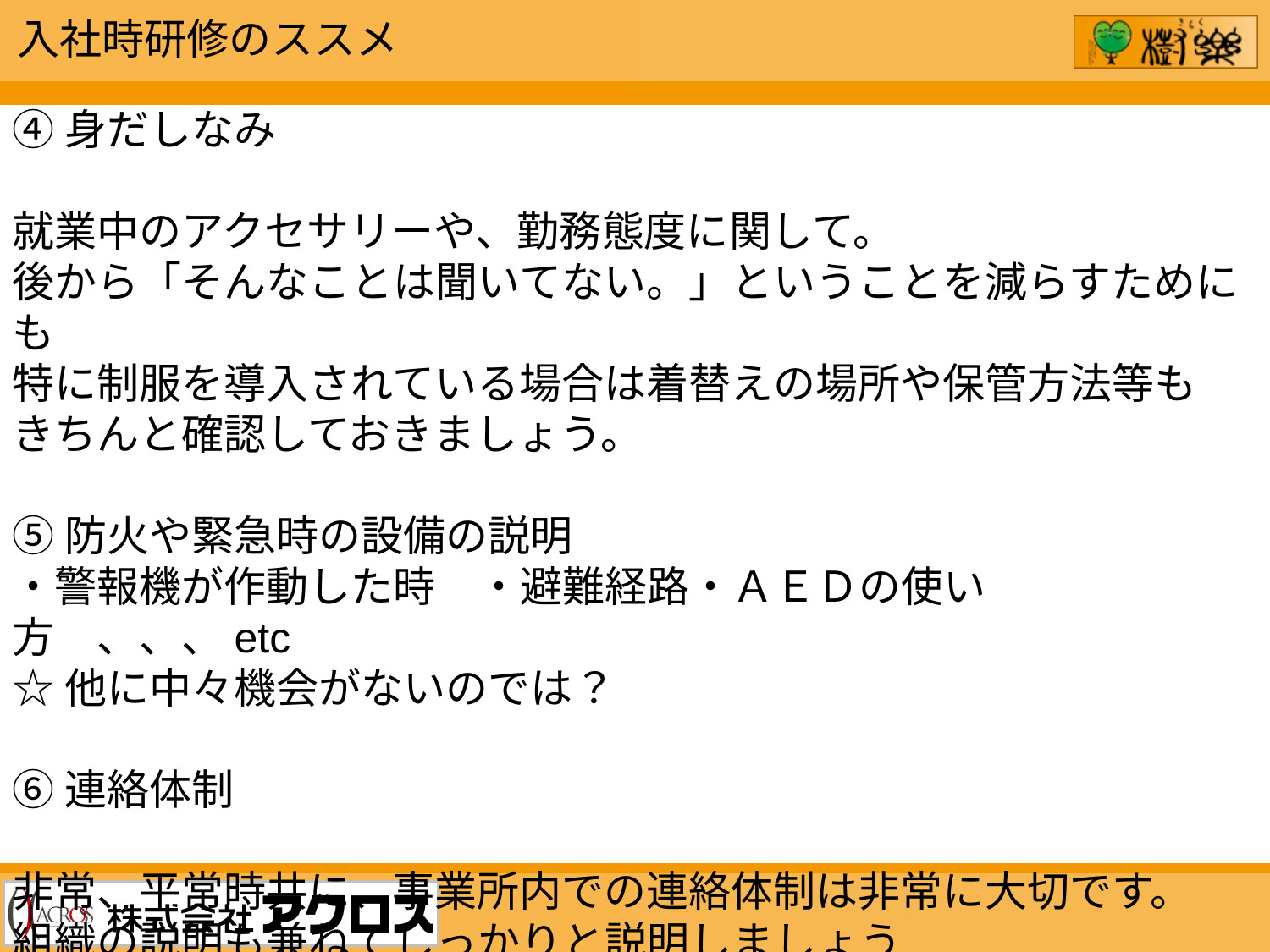

入社時研修のススメ
④身だしなみ

就業中のアクセサリーや、勤務態度に関して。
後から「そんなことは聞いてない。」ということを減らすためにも
特に制服を導入されている場合は着替えの場所や保管方法等も
きちんと確認しておきましょう。

⑤防火や緊急時の設備の説明
・警報機が作動した時　・避難経路・ＡＥＤの使い方　、、、etc
☆他に中々機会がないのでは？

⑥連絡体制

非常、平常時共に、事業所内での連絡体制は非常に大切です。
組織の説明も兼ねてしっかりと説明しましょう